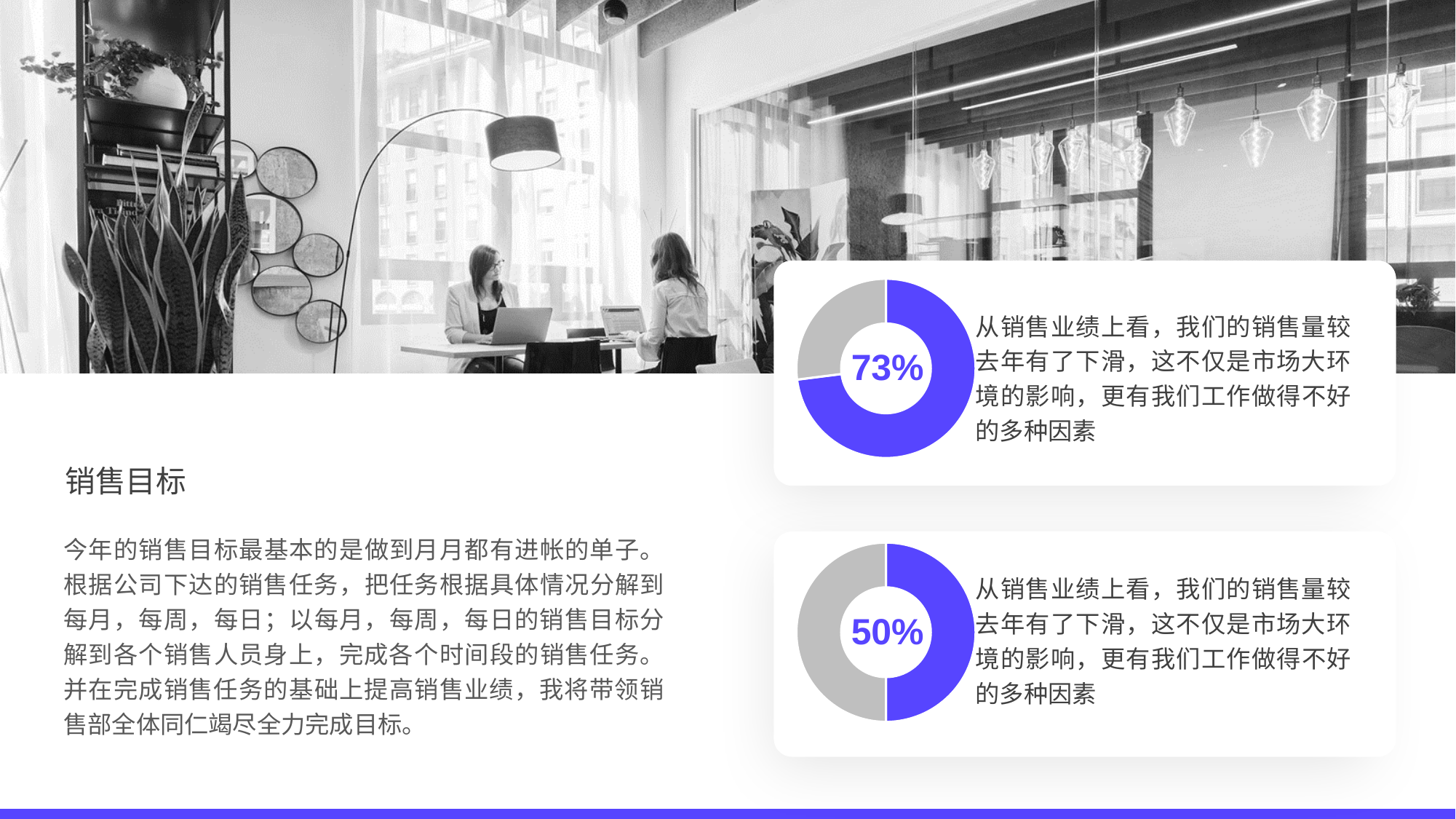

### Chart

| Category | 销售额 |
|---|---|
| 第一季度 | 73.0 |
| 第二季度 | 27.0 |
从销售业绩上看，我们的销售量较去年有了下滑，这不仅是市场大环境的影响，更有我们工作做得不好的多种因素
73%
销售目标
今年的销售目标最基本的是做到月月都有进帐的单子。根据公司下达的销售任务，把任务根据具体情况分解到每月，每周，每日；以每月，每周，每日的销售目标分解到各个销售人员身上，完成各个时间段的销售任务。并在完成销售任务的基础上提高销售业绩，我将带领销售部全体同仁竭尽全力完成目标。

### Chart

| Category | 销售额 |
|---|---|
| 第一季度 | 50.0 |
| 第二季度 | 50.0 |
从销售业绩上看，我们的销售量较去年有了下滑，这不仅是市场大环境的影响，更有我们工作做得不好的多种因素
50%